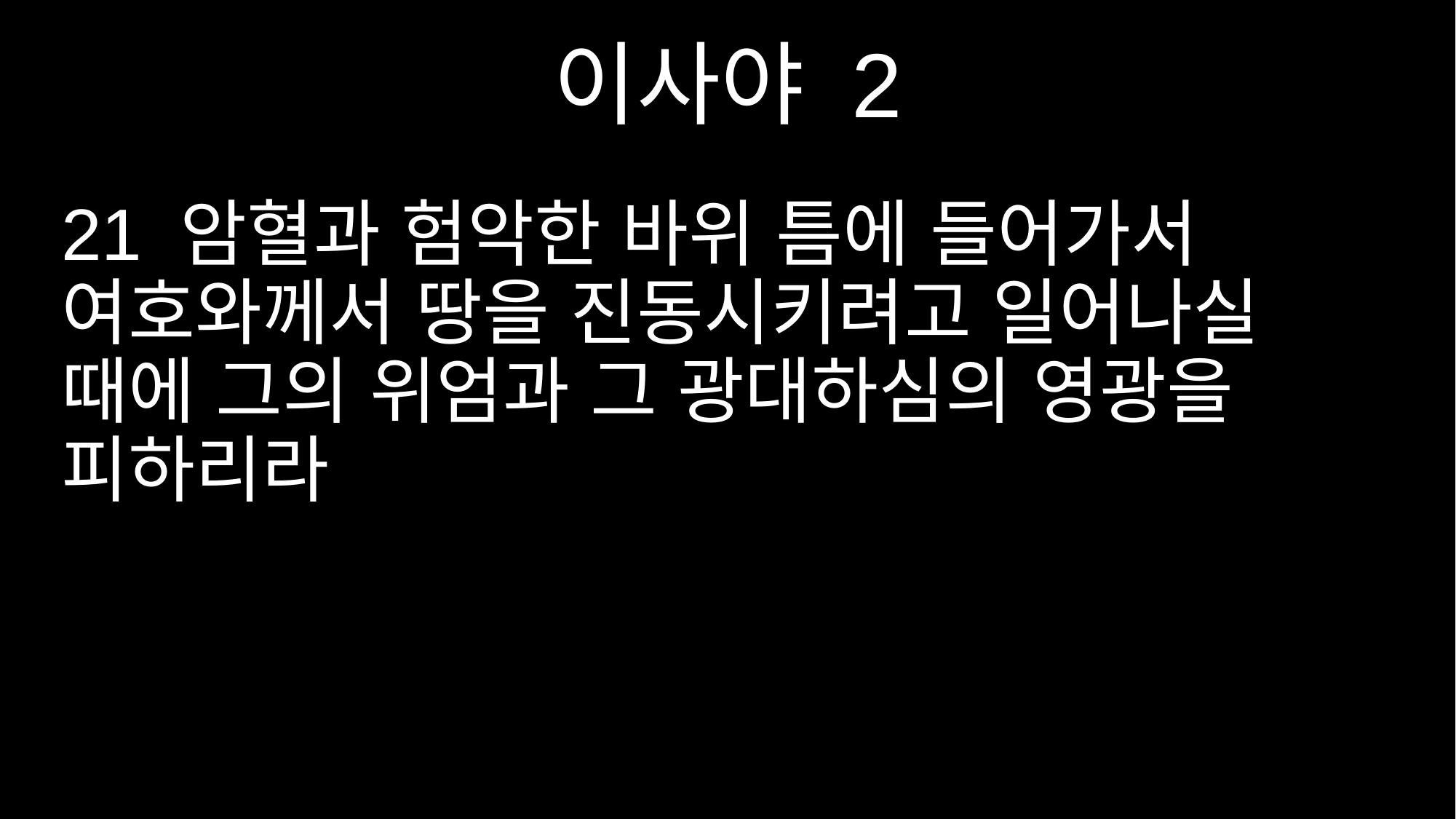

이사야 2
21 암혈과 험악한 바위 틈에 들어가서 여호와께서 땅을 진동시키려고 일어나실 때에 그의 위엄과 그 광대하심의 영광을 피하리라